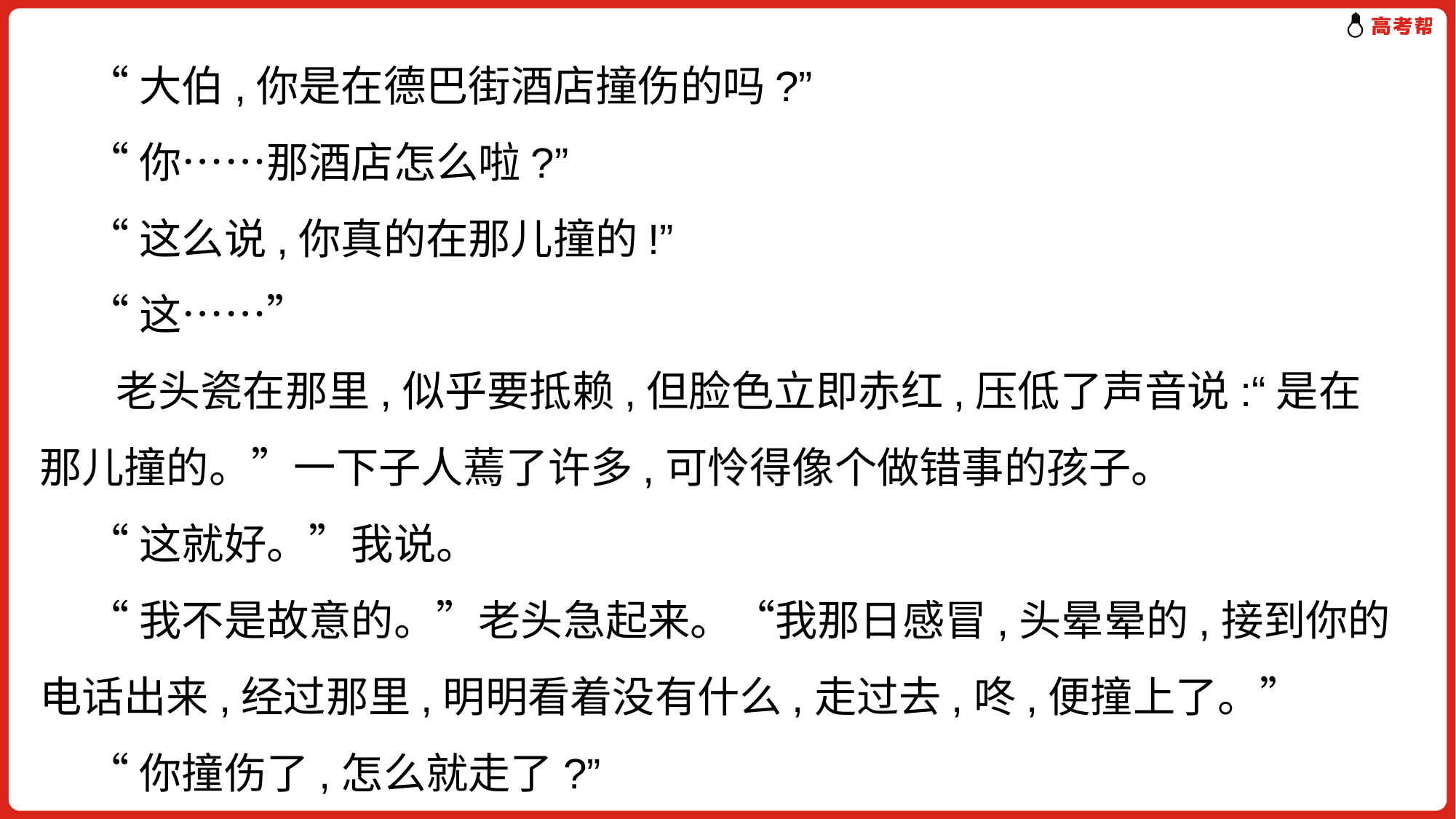

“大伯,你是在德巴街酒店撞伤的吗?”
     “你……那酒店怎么啦?”
     “这么说,你真的在那儿撞的!”
     “这……”
       老头瓷在那里,似乎要抵赖,但脸色立即赤红,压低了声音说:“是在那儿撞的。”一下子人蔫了许多,可怜得像个做错事的孩子。
     “这就好。”我说。
     “我不是故意的。”老头急起来。“我那日感冒,头晕晕的,接到你的电话出来,经过那里,明明看着没有什么,走过去,咚,便撞上了。”
     “你撞伤了,怎么就走了?”